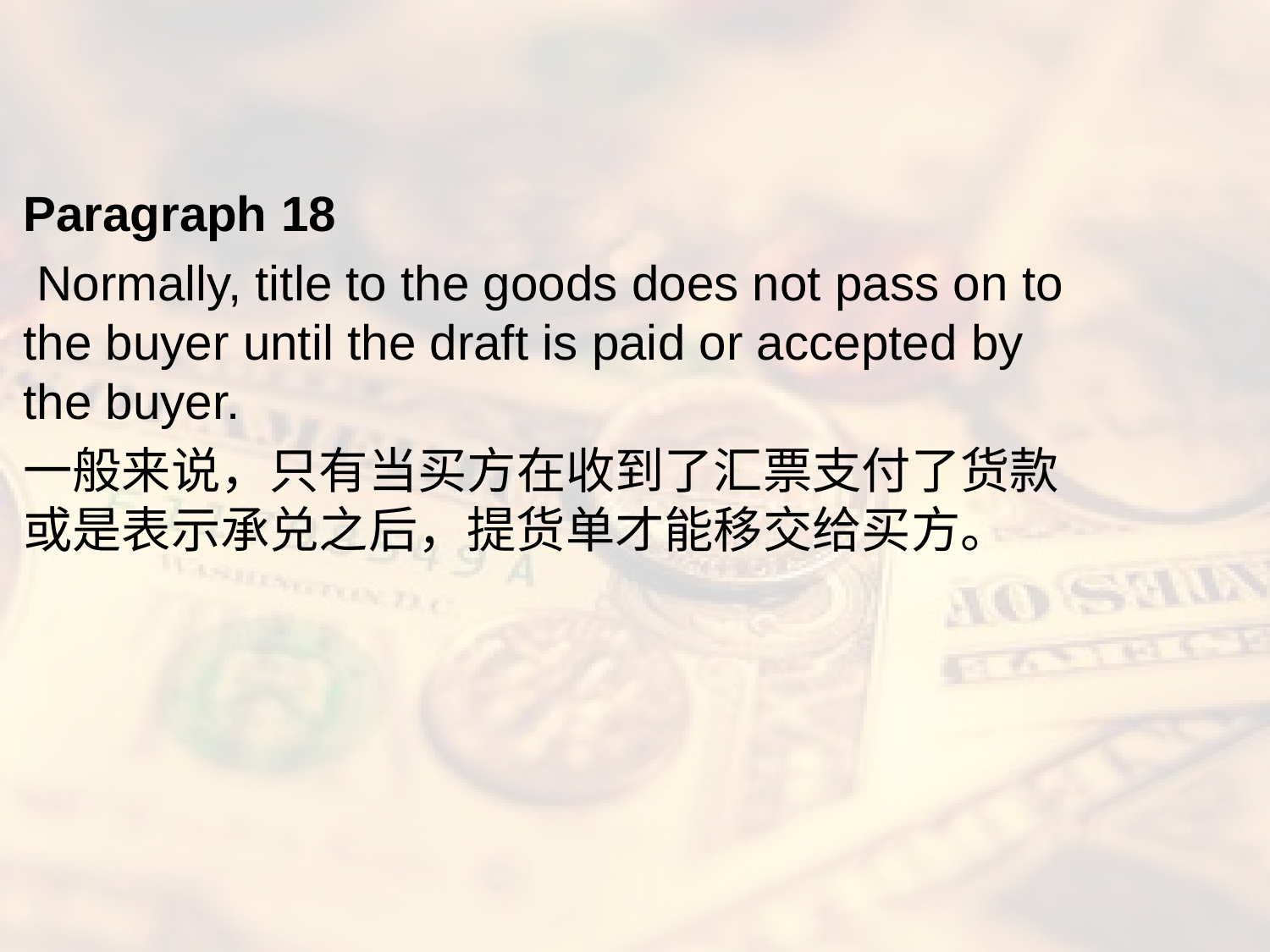

#
Paragraph 18
 Normally, title to the goods does not pass on to the buyer until the draft is paid or accepted by the buyer.
一般来说，只有当买方在收到了汇票支付了货款或是表示承兑之后，提货单才能移交给买方。